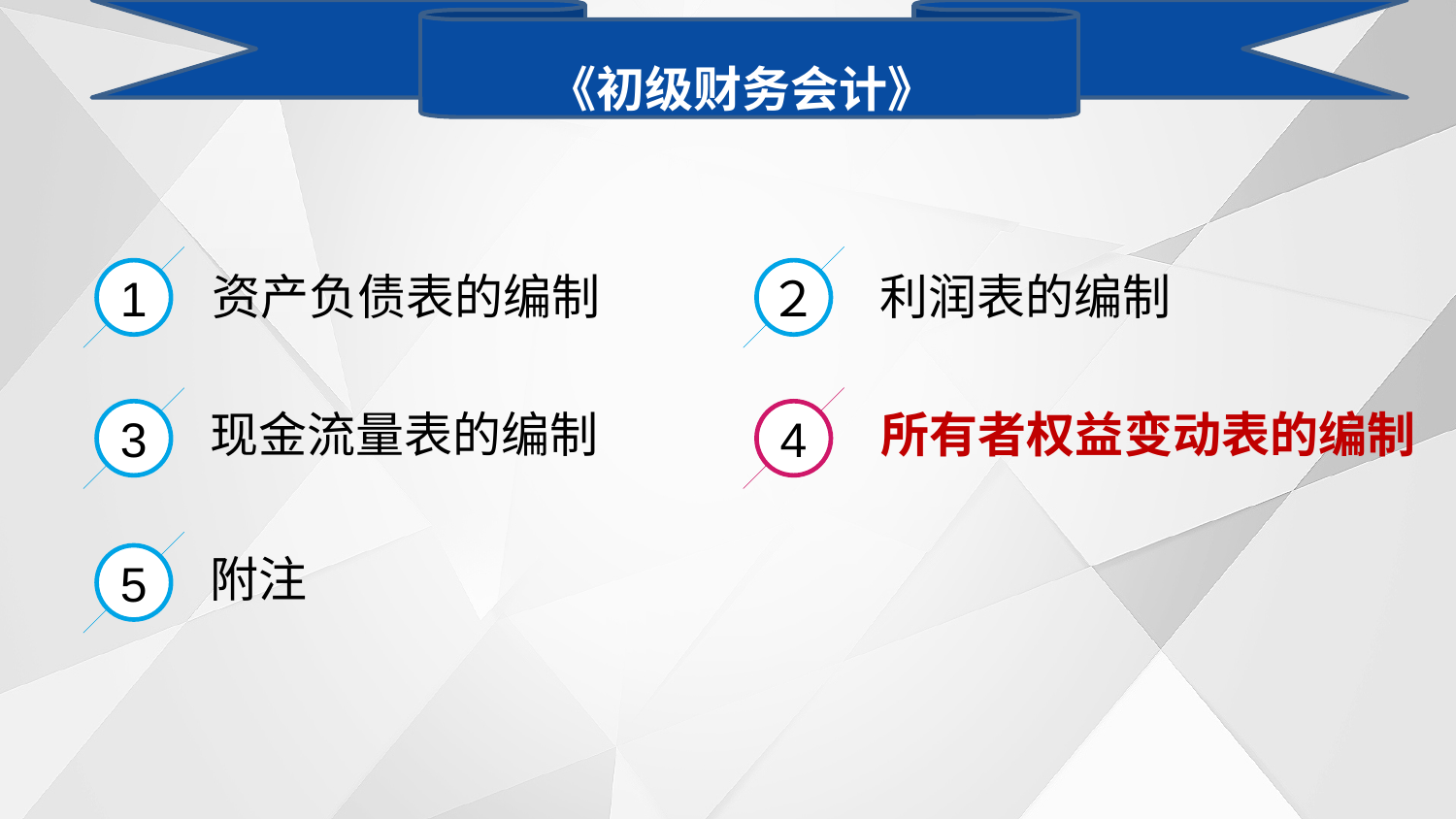

《初级财务会计》
1
２
资产负债表的编制
利润表的编制
3
4
现金流量表的编制
所有者权益变动表的编制
5
附注